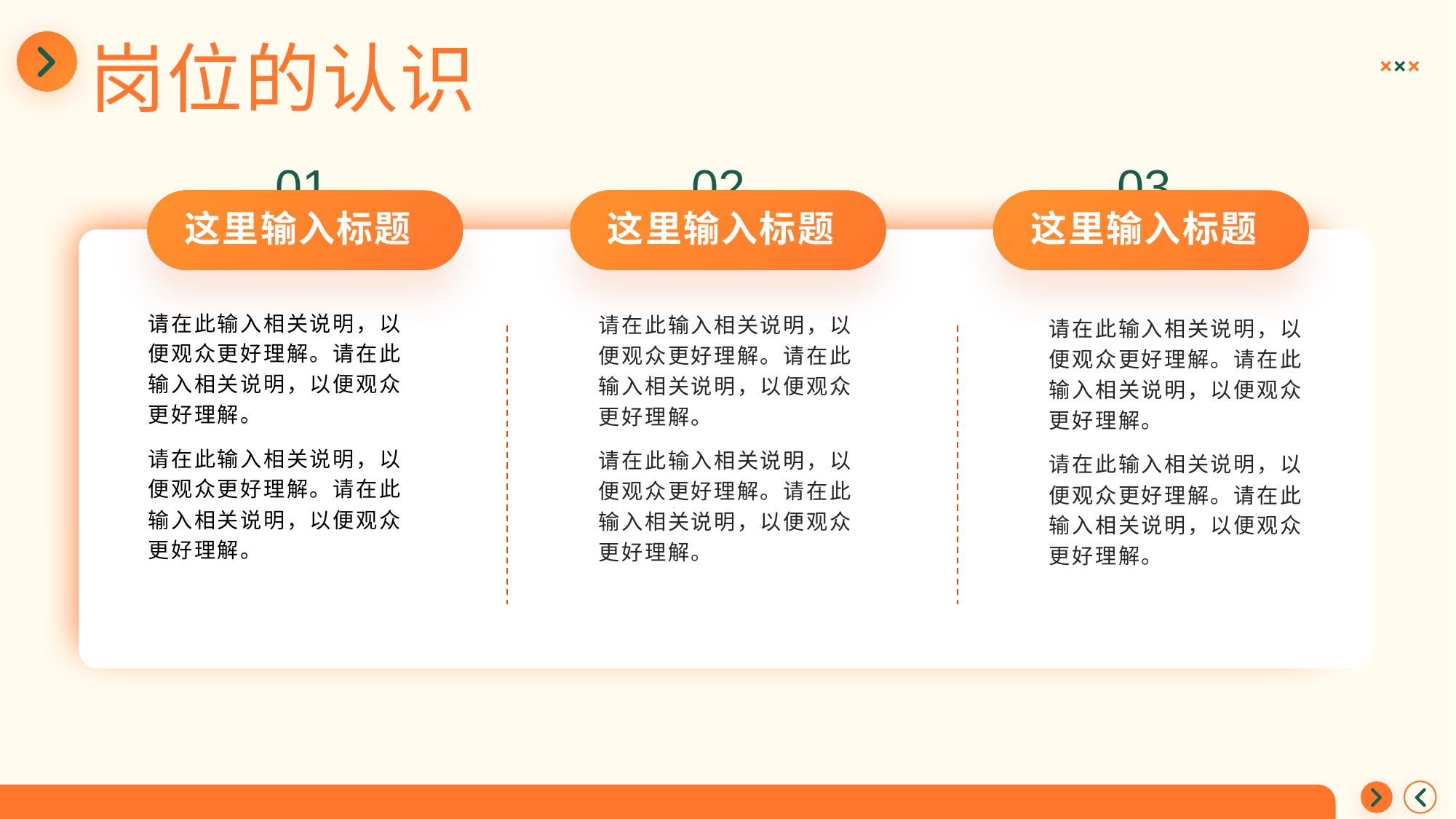

岗位的认识
01
02
03

这里输入标题

这里输入标题
这里输入标题

请在此输入相关说明，以便观众更好理解。请在此输入相关说明，以便观众更好理解。

请在此输入相关说明，以便观众更好理解。请在此输入相关说明，以便观众更好理解。

请在此输入相关说明，以便观众更好理解。请在此输入相关说明，以便观众更好理解。

请在此输入相关说明，以便观众更好理解。请在此输入相关说明，以便观众更好理解。

请在此输入相关说明，以便观众更好理解。请在此输入相关说明，以便观众更好理解。

请在此输入相关说明，以便观众更好理解。请在此输入相关说明，以便观众更好理解。